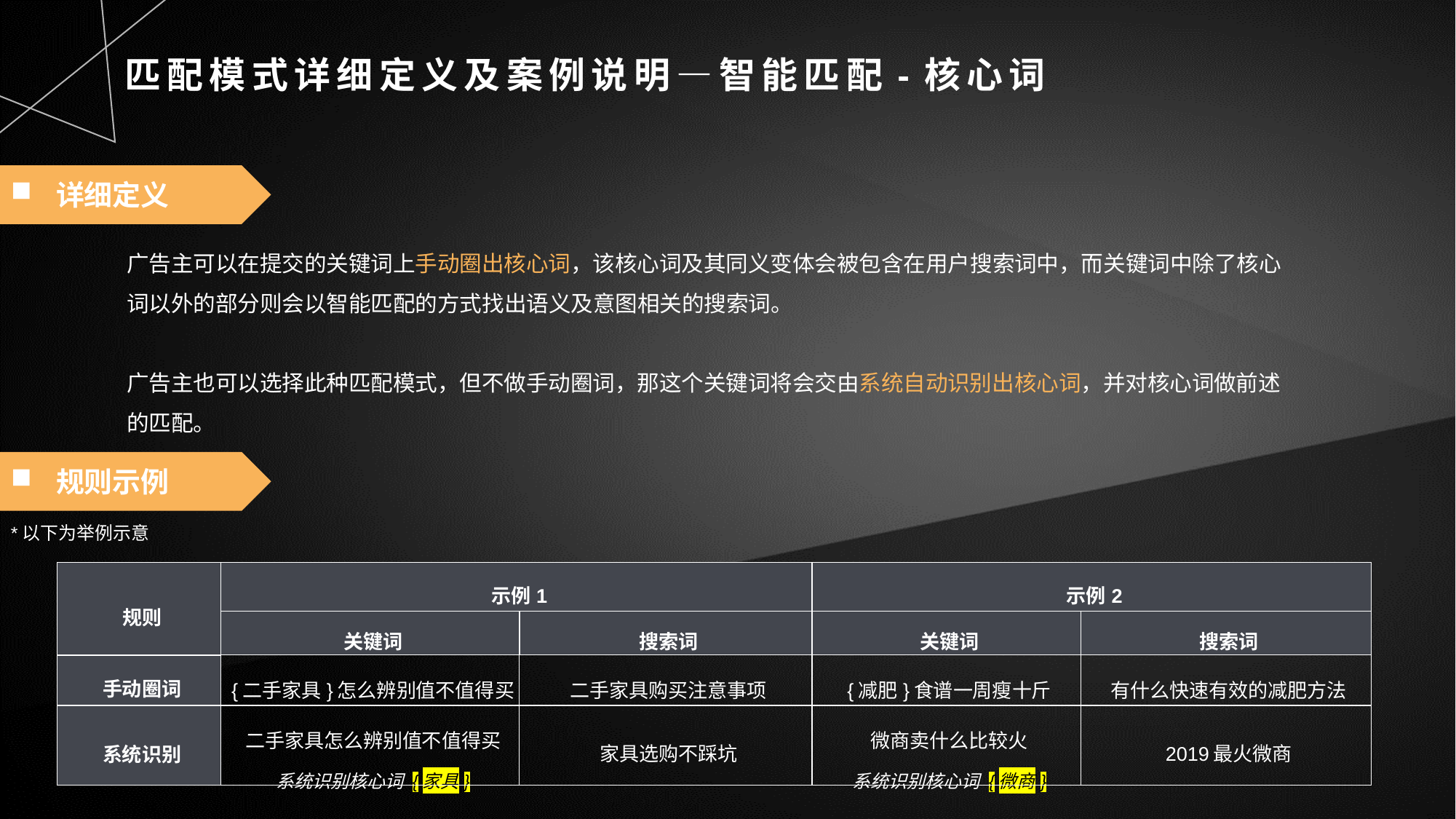

匹配模式详细定义及案例说明—智能匹配-核心词
详细定义
广告主可以在提交的关键词上手动圈出核心词，该核心词及其同义变体会被包含在用户搜索词中，而关键词中除了核心词以外的部分则会以智能匹配的方式找出语义及意图相关的搜索词。

广告主也可以选择此种匹配模式，但不做手动圈词，那这个关键词将会交由系统自动识别出核心词，并对核心词做前述的匹配。
规则示例
*以下为举例示意
| 规则 | 示例1 |  | 示例2 |  |
| --- | --- | --- | --- | --- |
|  | 关键词 | 搜索词 | 关键词 | 搜索词 |
| 手动圈词 | {二手家具}怎么辨别值不值得买 | 二手家具购买注意事项 | {减肥}食谱一周瘦十斤 | 有什么快速有效的减肥方法 |
| 系统识别 | 二手家具怎么辨别值不值得买 系统识别核心词 {家具} | 家具选购不踩坑 | 微商卖什么比较火 系统识别核心词 {微商} | 2019最火微商 |